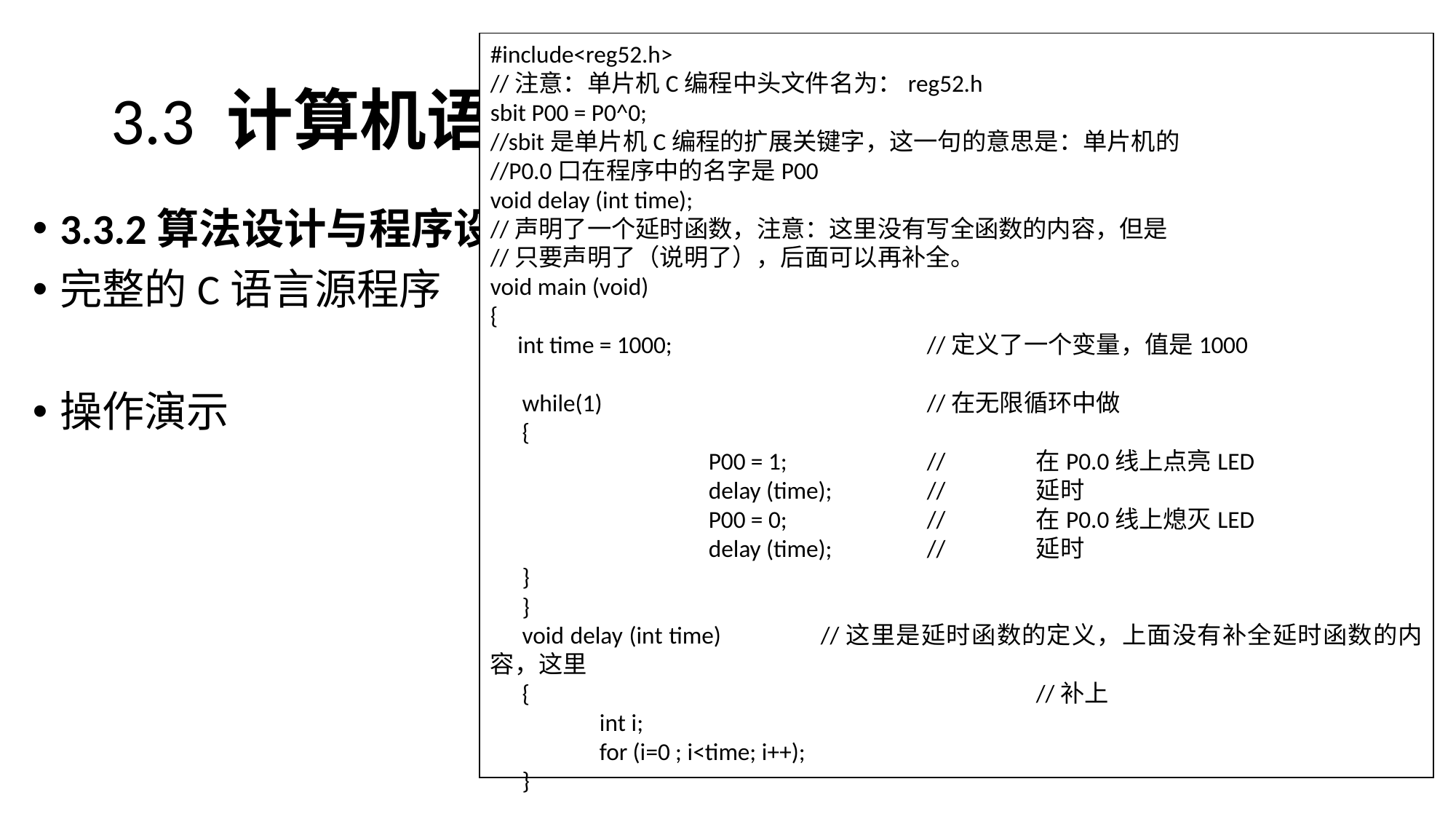

#include<reg52.h>
//注意：单片机C编程中头文件名为：reg52.h
sbit P00 = P0^0;
//sbit是单片机C编程的扩展关键字，这一句的意思是：单片机的
//P0.0口在程序中的名字是P00
void delay (int time);
//声明了一个延时函数，注意：这里没有写全函数的内容，但是
//只要声明了（说明了），后面可以再补全。
void main (void)
{
     int time = 1000;			//定义了一个变量，值是1000

while(1)			//在无限循环中做
{
		P00 = 1;		//	在P0.0线上点亮LED
		delay (time);	//	延时
		P00 = 0;		//	在P0.0线上熄灭LED
		delay (time);	//	延时
}
}
void delay (int time)	//这里是延时函数的定义，上面没有补全延时函数的内容，这里
{					//补上
	int i;
	for (i=0 ; i<time; i++);
}
# 3.3 计算机语言与算法的配合
3.3.2算法设计与程序设计
完整的C语言源程序

操作演示